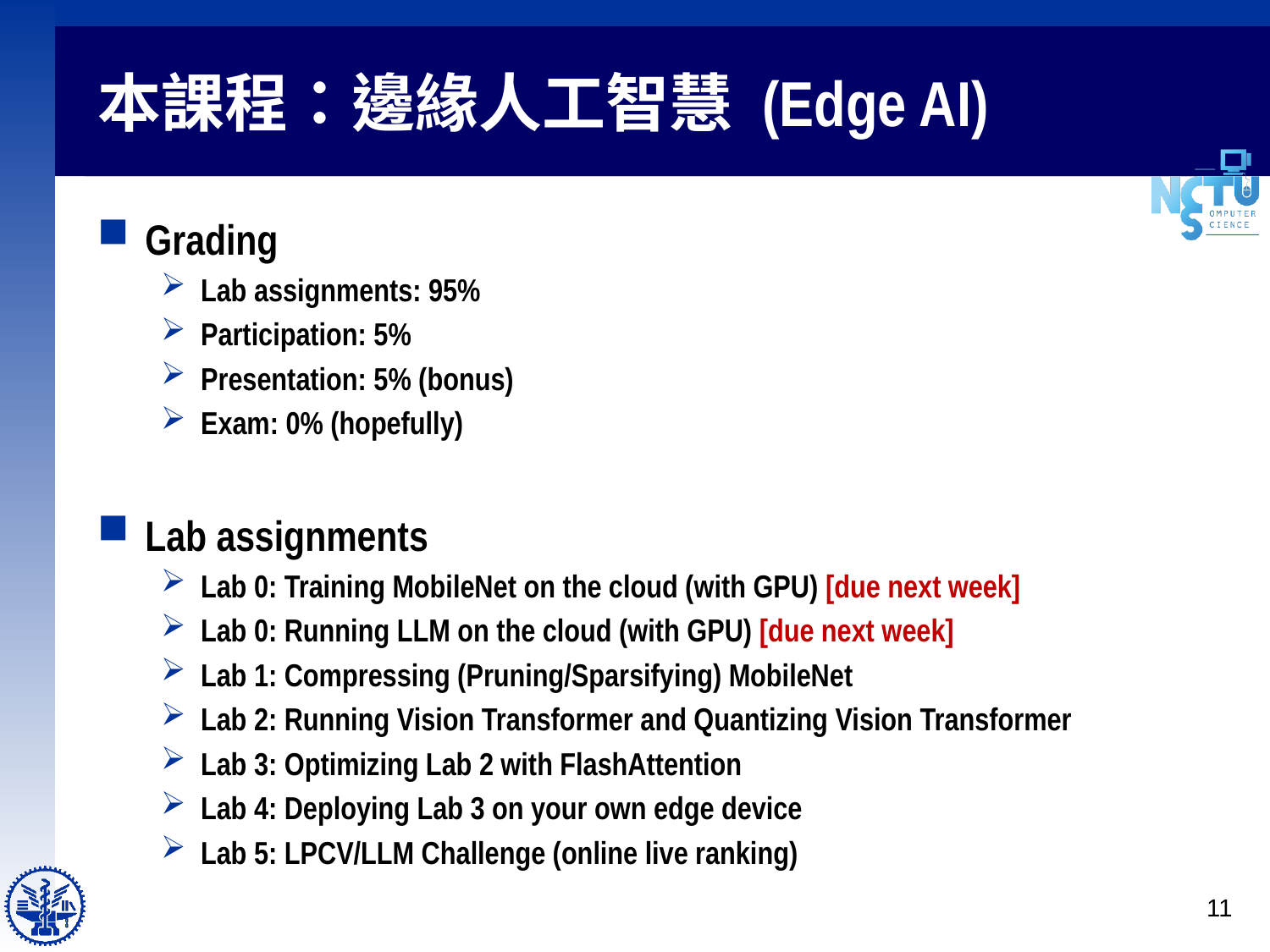

# 本課程：邊緣人工智慧 (Edge AI)
Grading
Lab assignments: 95%
Participation: 5%
Presentation: 5% (bonus)
Exam: 0% (hopefully)

Lab assignments
Lab 0: Training MobileNet on the cloud (with GPU) [due next week]
Lab 0: Running LLM on the cloud (with GPU) [due next week]
Lab 1: Compressing (Pruning/Sparsifying) MobileNet
Lab 2: Running Vision Transformer and Quantizing Vision Transformer
Lab 3: Optimizing Lab 2 with FlashAttention
Lab 4: Deploying Lab 3 on your own edge device
Lab 5: LPCV/LLM Challenge (online live ranking)
11